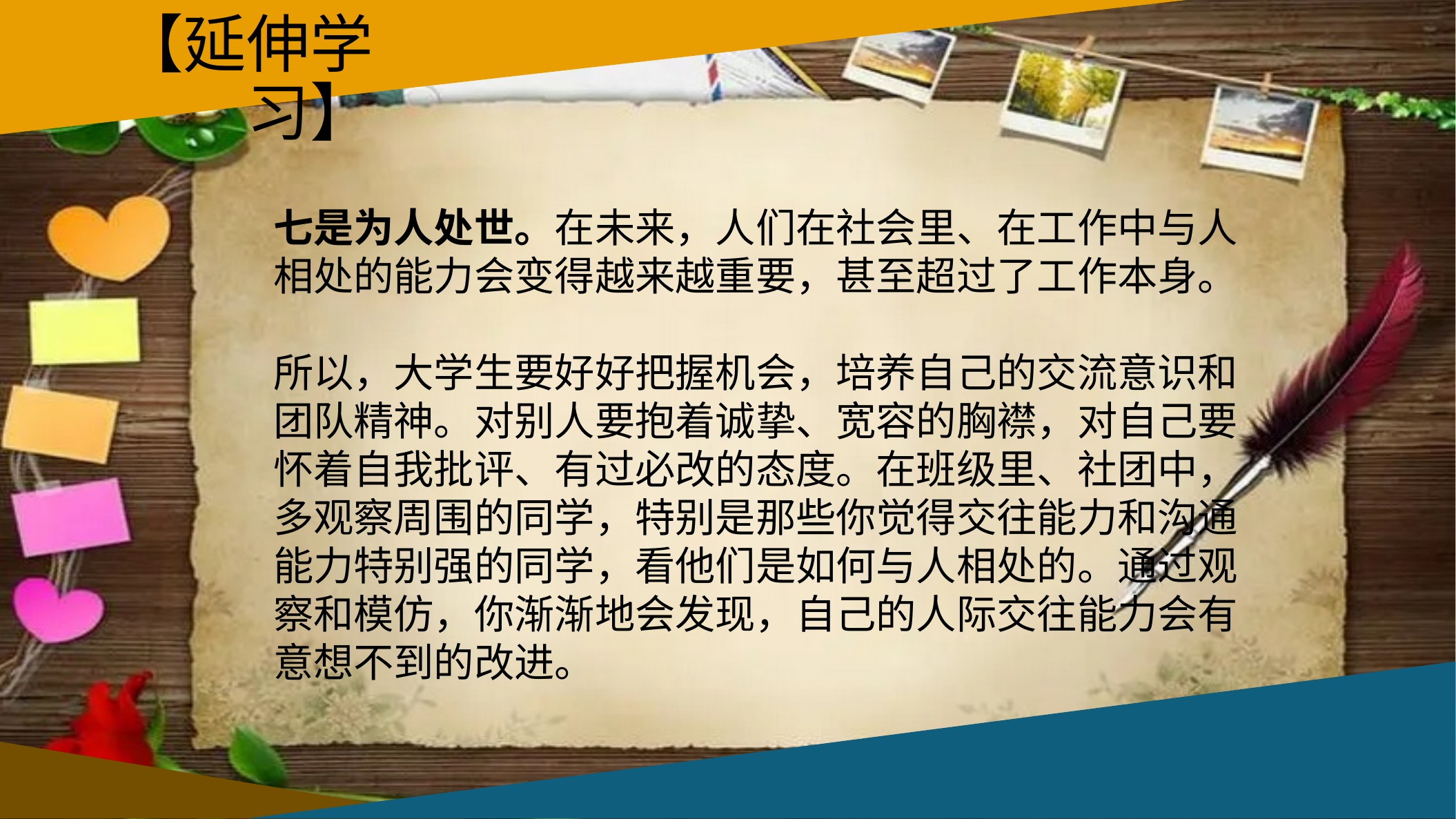

# 【延伸学习】
七是为人处世。在未来，人们在社会里、在工作中与人相处的能力会变得越来越重要，甚至超过了工作本身。

所以，大学生要好好把握机会，培养自己的交流意识和团队精神。对别人要抱着诚挚、宽容的胸襟，对自己要怀着自我批评、有过必改的态度。在班级里、社团中，多观察周围的同学，特别是那些你觉得交往能力和沟通能力特别强的同学，看他们是如何与人相处的。通过观察和模仿，你渐渐地会发现，自己的人际交往能力会有意想不到的改进。